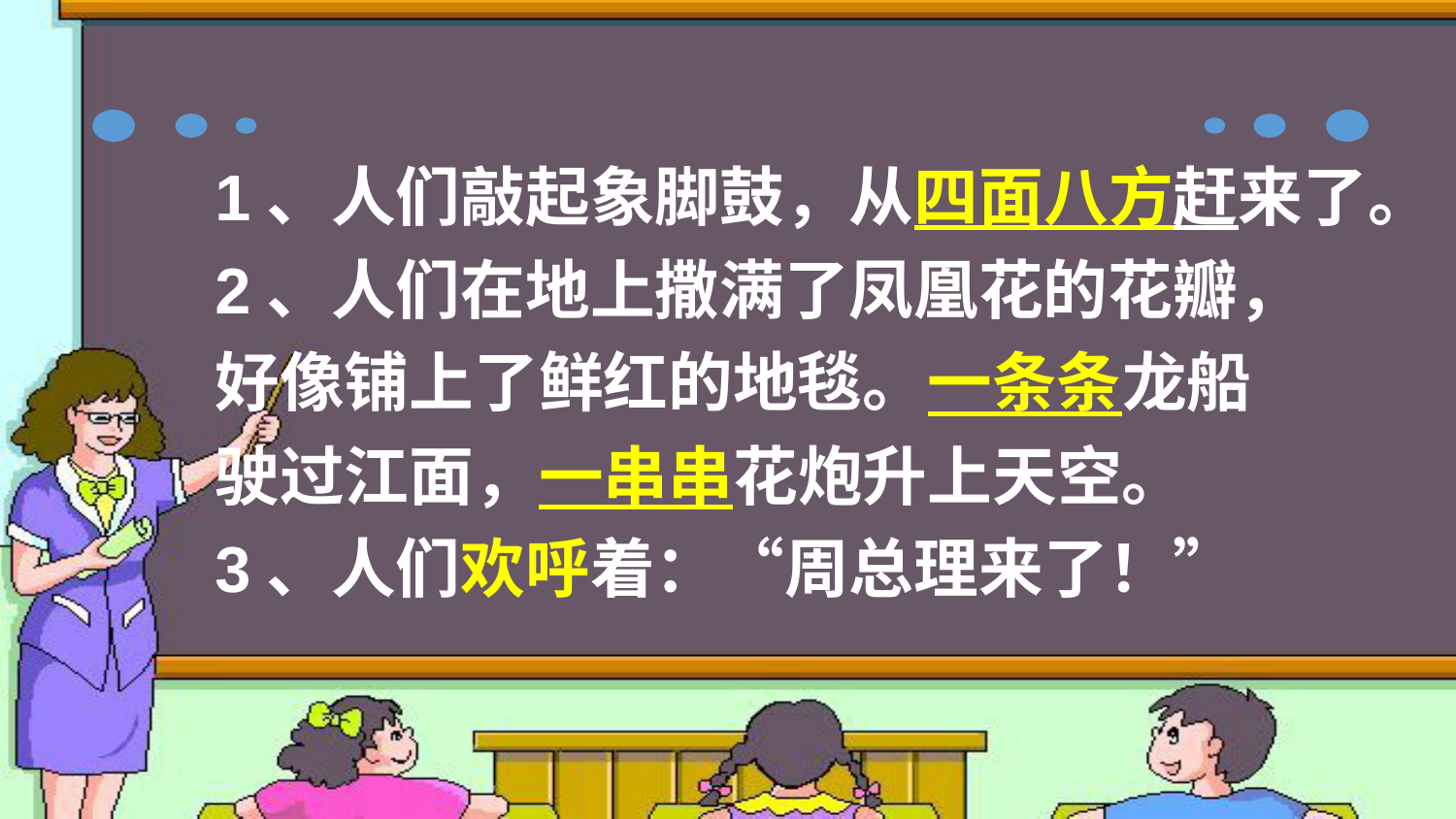

1、人们敲起象脚鼓，从四面八方赶来了。
2、人们在地上撒满了凤凰花的花瓣，
好像铺上了鲜红的地毯。一条条龙船
驶过江面，一串串花炮升上天空。
3、人们欢呼着：“周总理来了！”